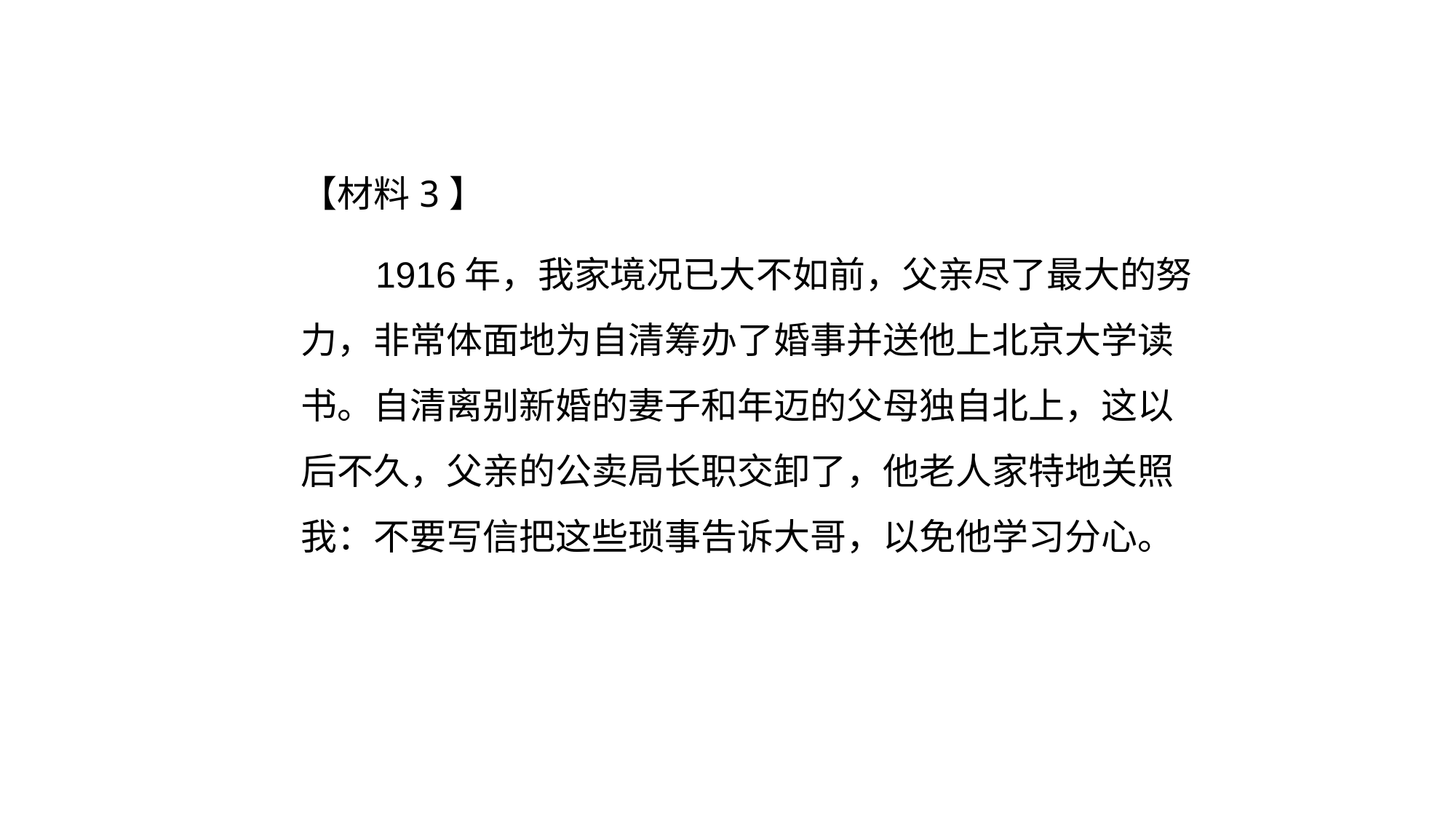

【材料3】
  1916年，我家境况已大不如前，父亲尽了最大的努力，非常体面地为自清筹办了婚事并送他上北京大学读书。自清离别新婚的妻子和年迈的父母独自北上，这以后不久，父亲的公卖局长职交卸了，他老人家特地关照我：不要写信把这些琐事告诉大哥，以免他学习分心。